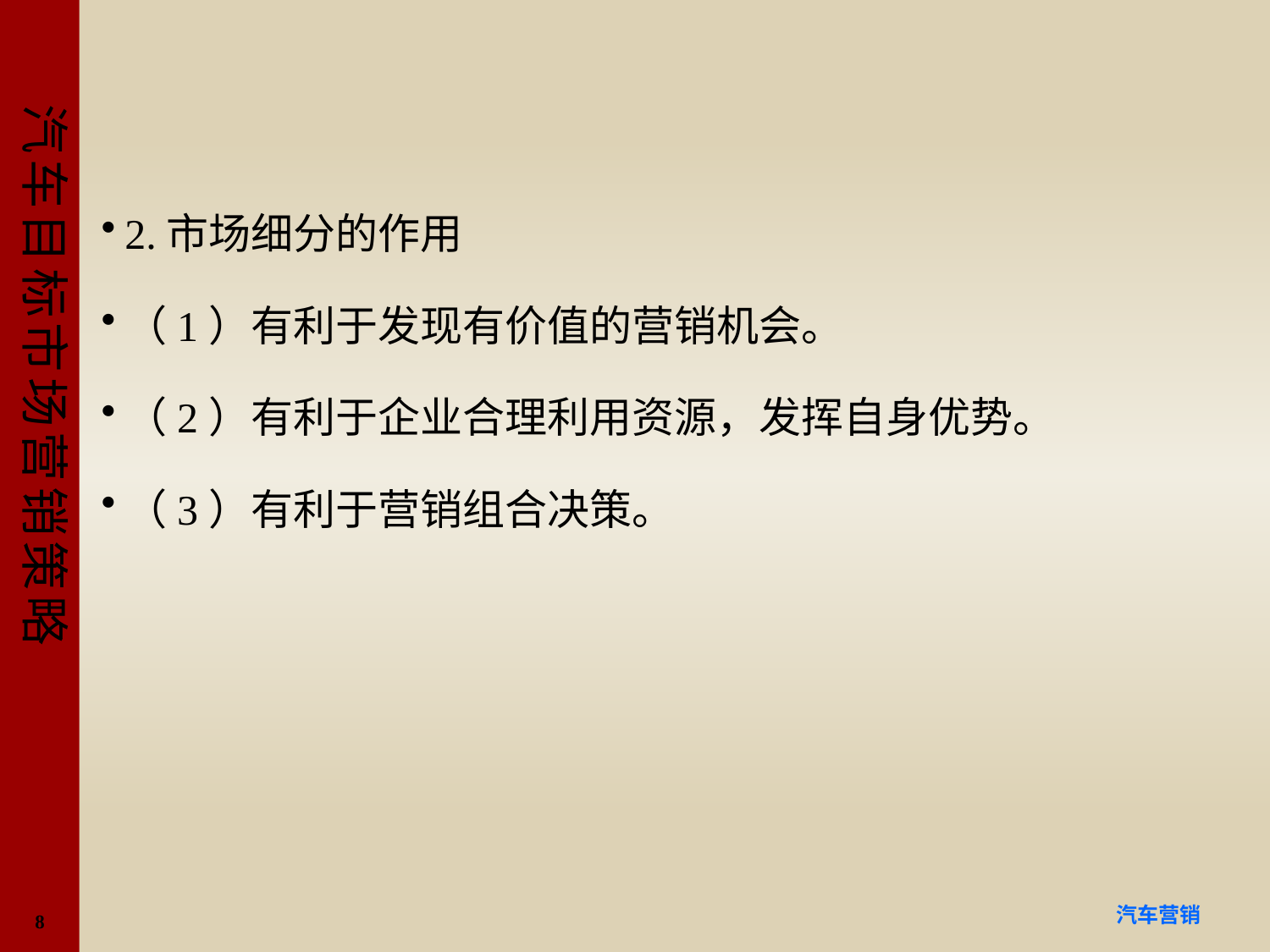

#
2.市场细分的作用
（1）有利于发现有价值的营销机会。
（2）有利于企业合理利用资源，发挥自身优势。
（3）有利于营销组合决策。

8